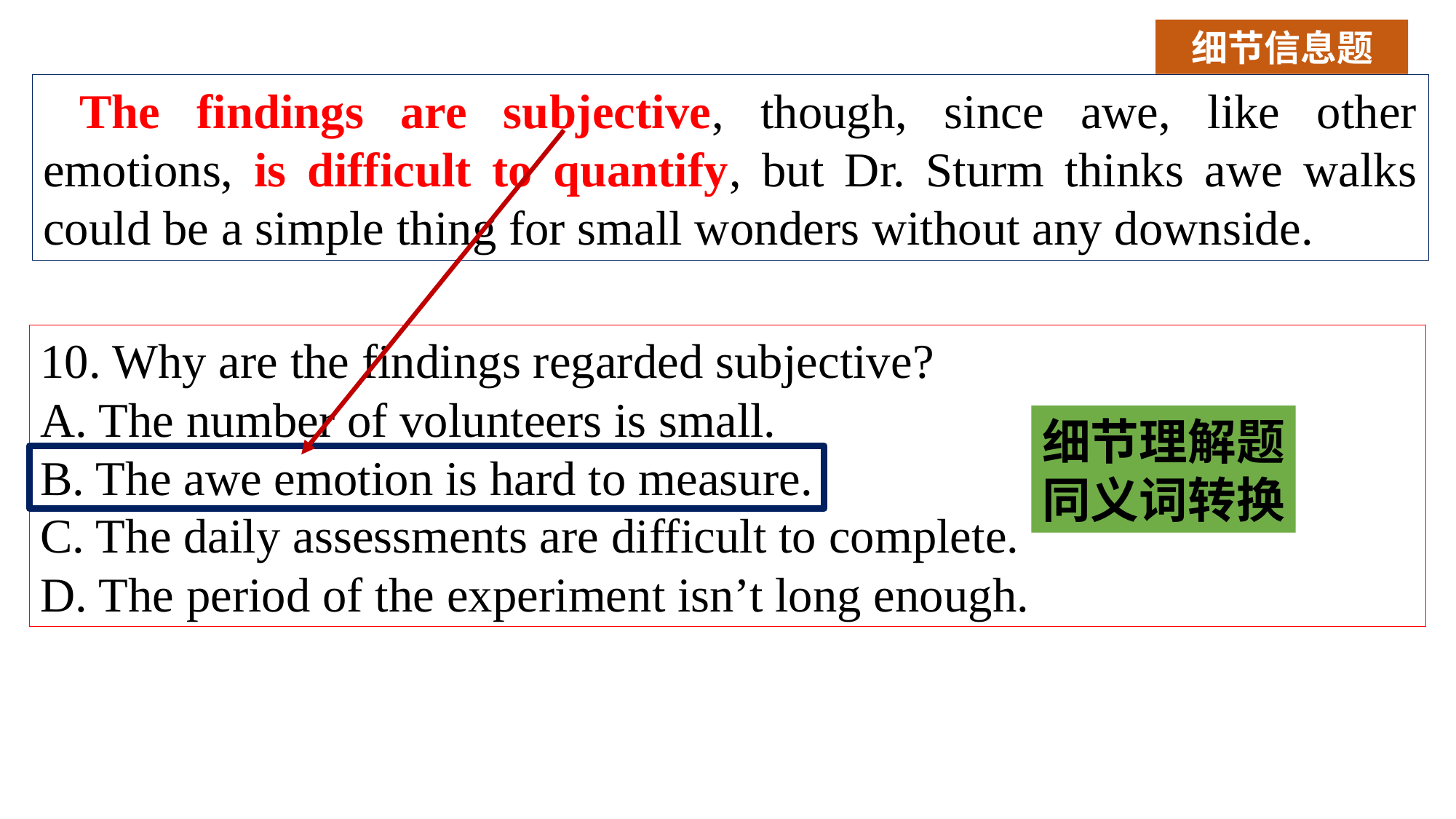

细节信息题
The findings are subjective, though, since awe, like other emotions, is difficult to quantify, but Dr. Sturm thinks awe walks could be a simple thing for small wonders without any downside.

10. Why are the findings regarded subjective?
A. The number of volunteers is small.
B. The awe emotion is hard to measure.
C. The daily assessments are difficult to complete.
D. The period of the experiment isn’t long enough.
细节理解题
同义词转换